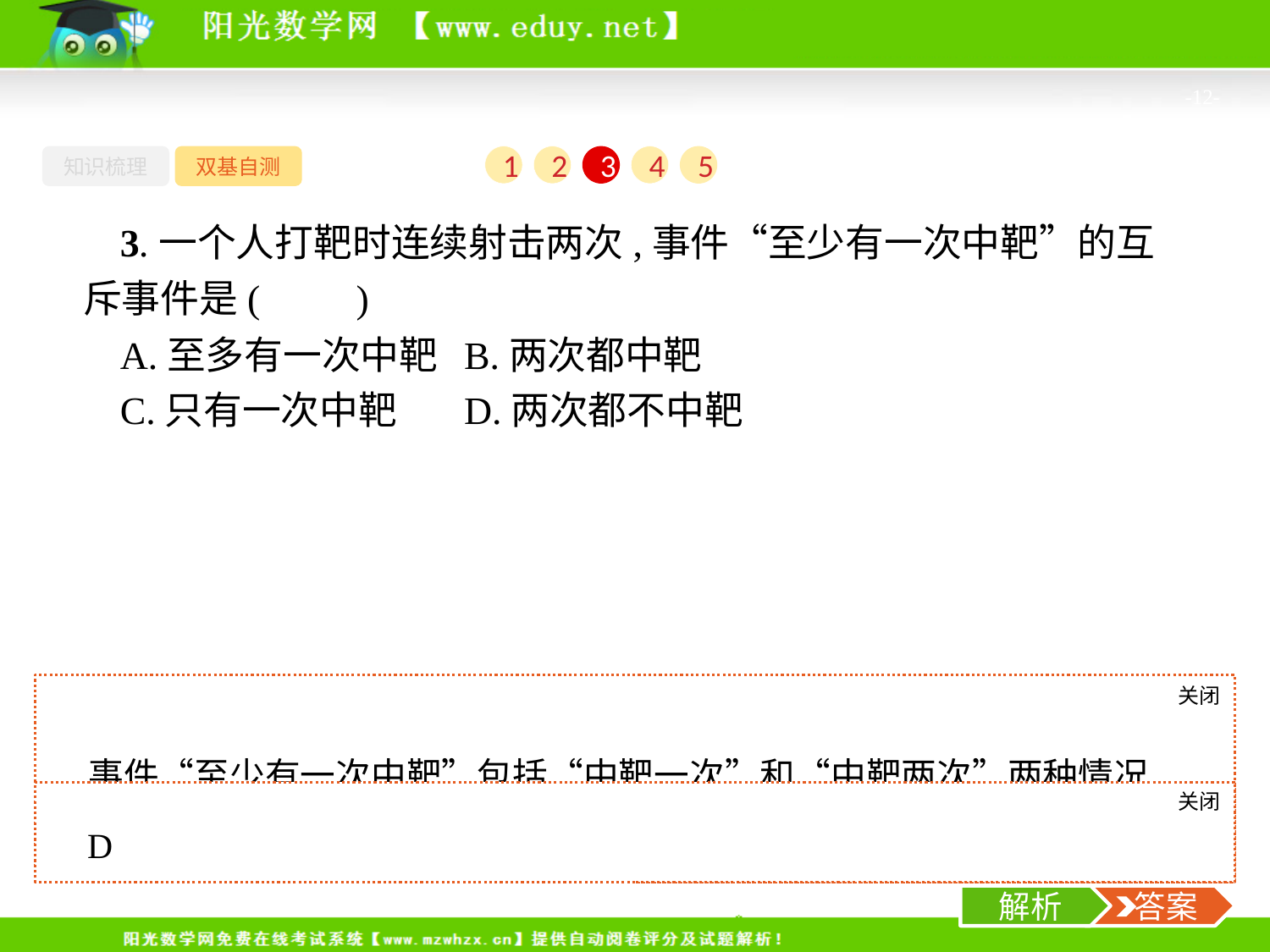

-12-
知识梳理
双基自测
1
2
3
4
5
3.一个人打靶时连续射击两次,事件“至少有一次中靶”的互斥事件是(　　)
A.至多有一次中靶	B.两次都中靶
C.只有一次中靶	D.两次都不中靶

关闭
解析

事件“至少有一次中靶”包括“中靶一次”和“中靶两次”两种情况,由互斥事件的定义,可知“两次都不中靶”与之互斥.
关闭

解析
  答案

D
解析
  答案